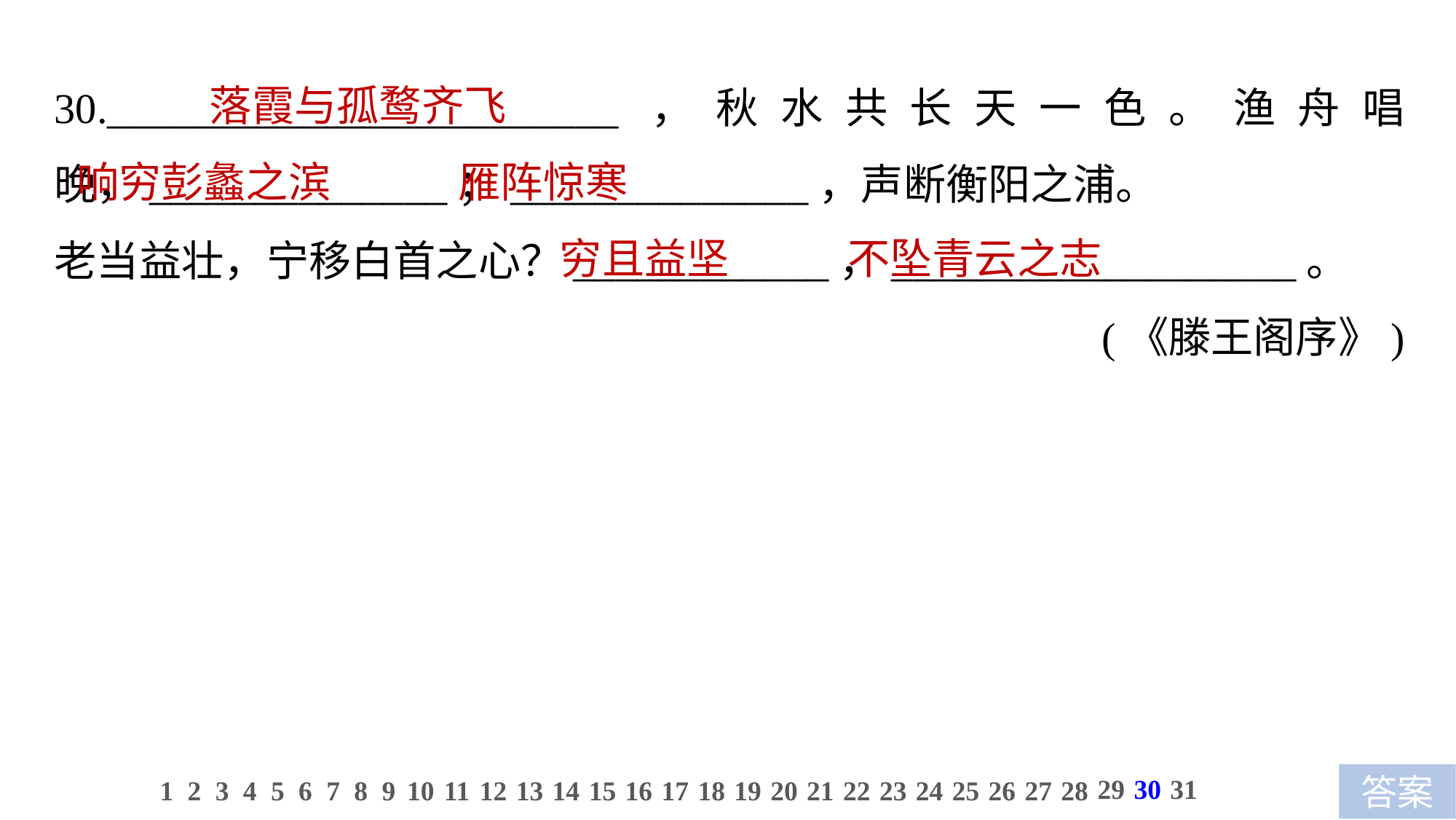

落霞与孤鹜齐飞
响穷彭蠡之滨　         雁阵惊寒
                                                  穷且益坚　        不坠青云之志
30.________________________，秋水共长天一色。渔舟唱晚，______________；______________，声断衡阳之浦。
老当益壮，宁移白首之心？____________，___________________。
(《滕王阁序》)
29
30
31
1
2
3
4
5
6
7
8
9
10
11
12
13
14
15
16
17
18
19
20
21
22
23
24
25
26
27
28
答案